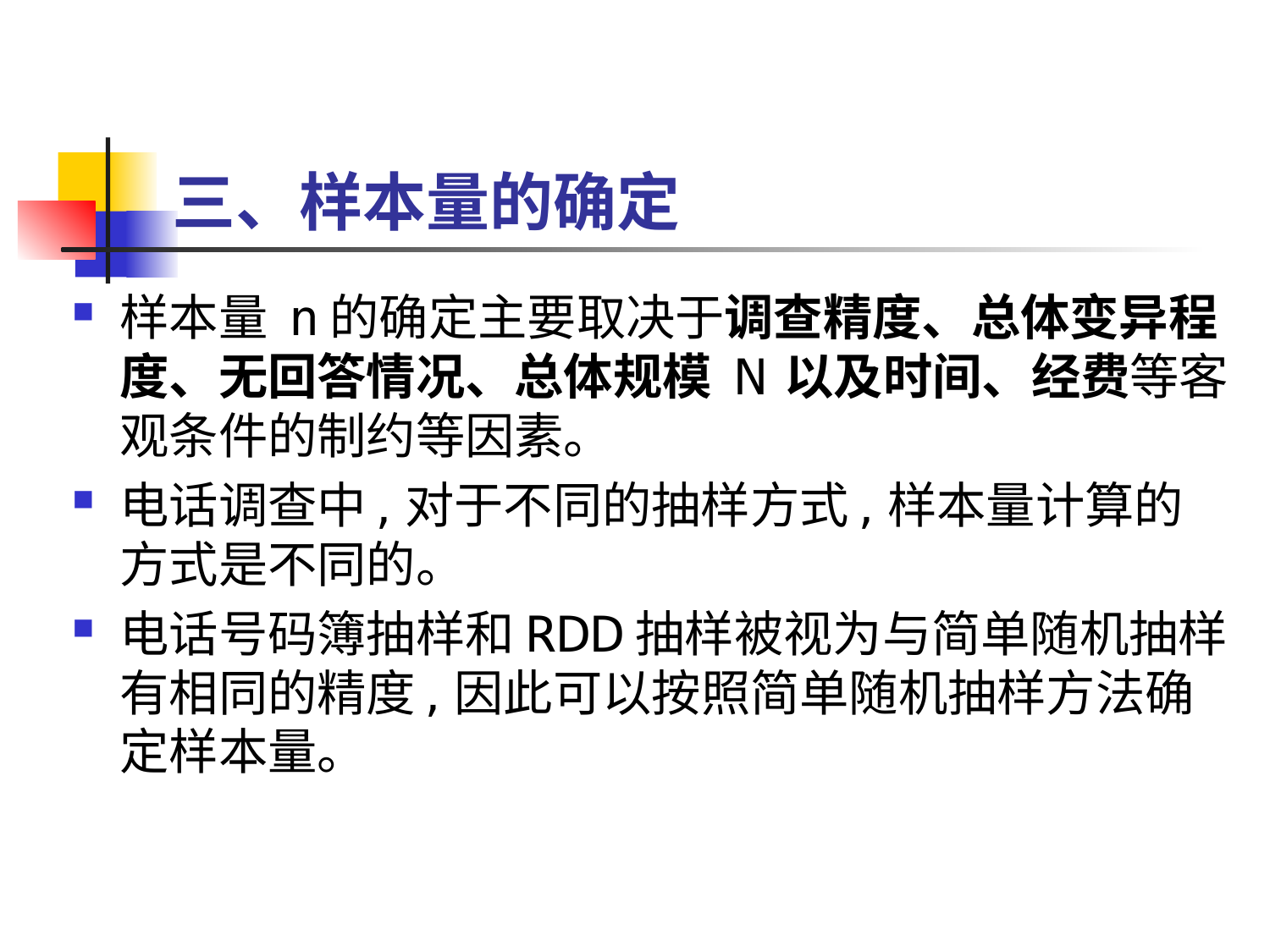

# 三、样本量的确定
样本量 n的确定主要取决于调查精度、总体变异程度、无回答情况、总体规模 N以及时间、经费等客观条件的制约等因素。
电话调查中,对于不同的抽样方式,样本量计算的方式是不同的。
电话号码簿抽样和RDD抽样被视为与简单随机抽样有相同的精度,因此可以按照简单随机抽样方法确定样本量。